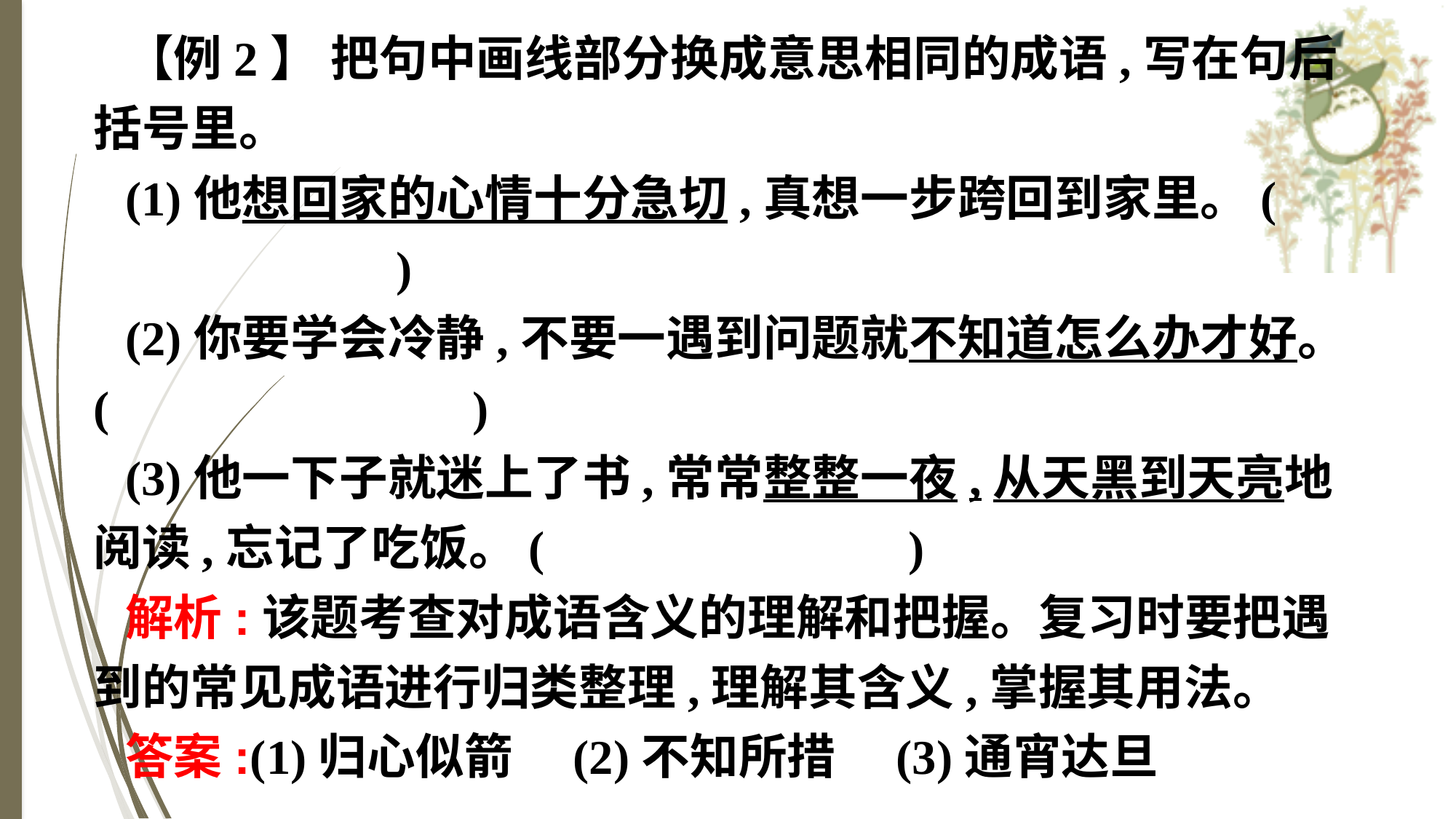

【例2】 把句中画线部分换成意思相同的成语,写在句后括号里。
(1)他想回家的心情十分急切,真想一步跨回到家里。(　　　　　　　)
(2)你要学会冷静,不要一遇到问题就不知道怎么办才好。(　　　　　　　)
(3)他一下子就迷上了书,常常整整一夜,从天黑到天亮地阅读,忘记了吃饭。(　　　　　　　)
解析:该题考查对成语含义的理解和把握。复习时要把遇到的常见成语进行归类整理,理解其含义,掌握其用法。
答案:(1)归心似箭　(2)不知所措　(3)通宵达旦